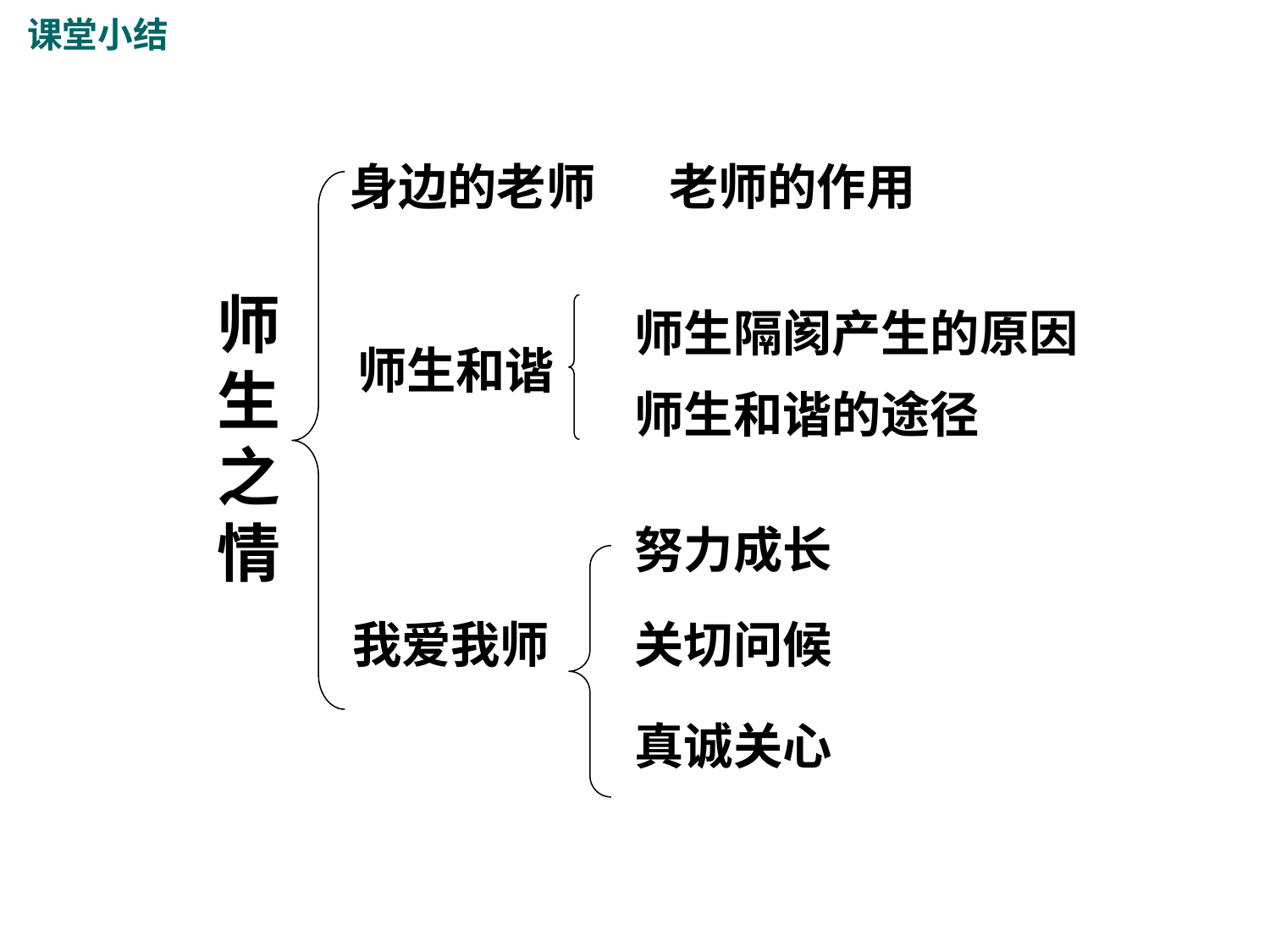

课堂小结
身边的老师
老师的作用

师生之情

师生隔阂产生的原因
师生和谐
师生和谐的途径
努力成长

我爱我师
关切问候
真诚关心